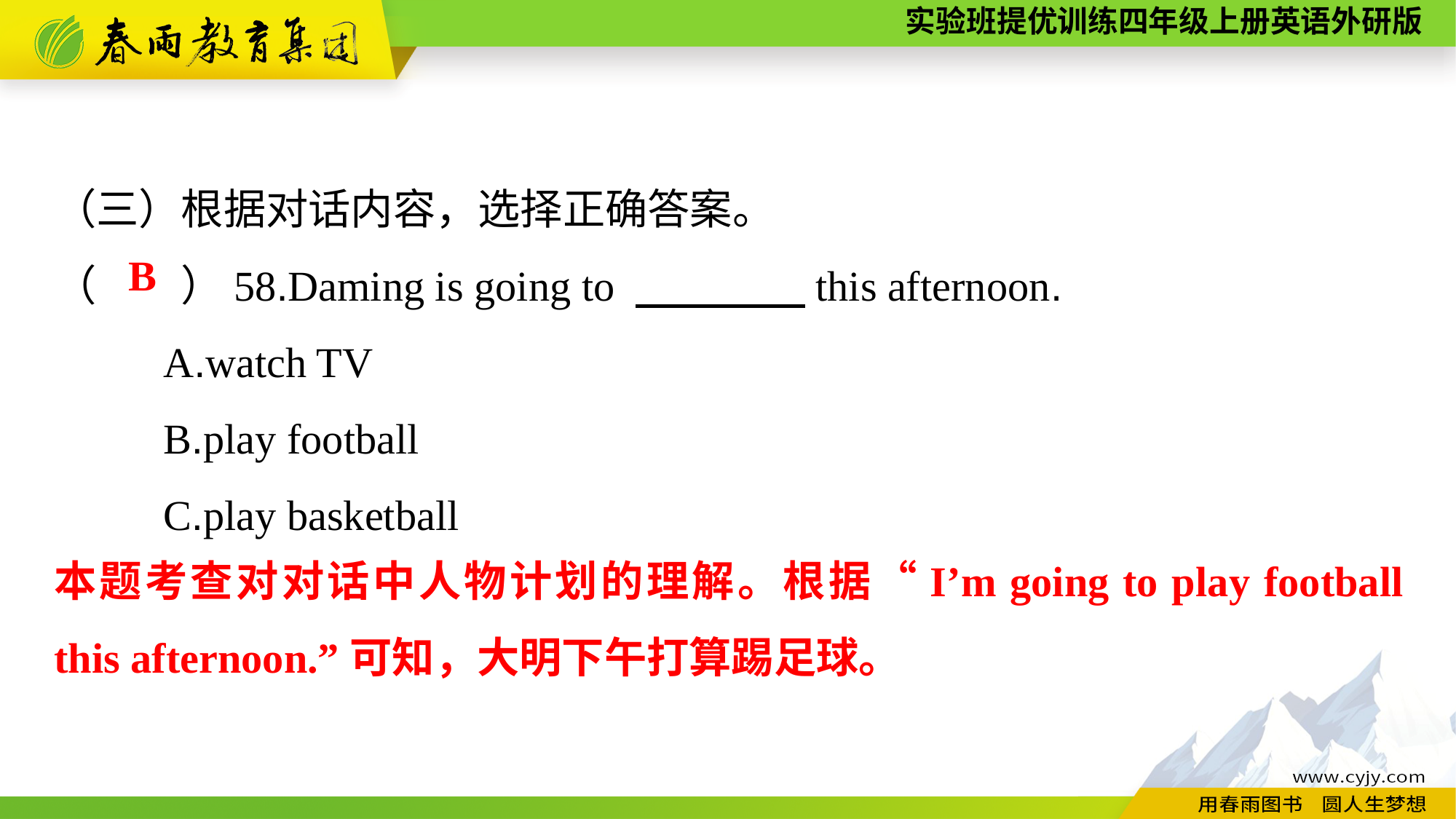

（三）根据对话内容，选择正确答案。
（　　）58.Daming is going to 　　　　this afternoon.
	A.watch TV
	B.play football
	C.play basketball
B
本题考查对对话中人物计划的理解。根据“I’m going to play football this afternoon.”可知，大明下午打算踢足球。